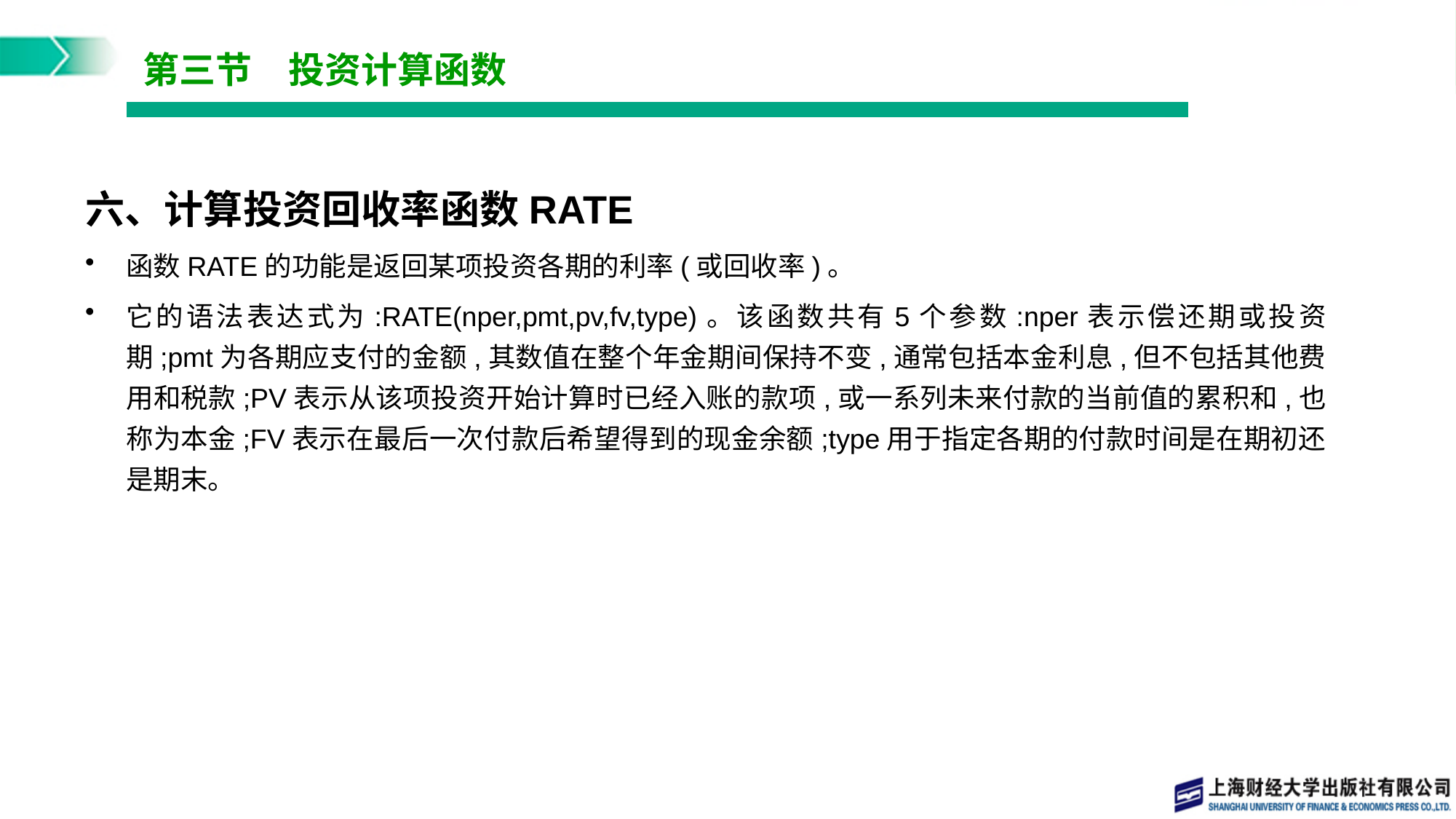

# 第三节　投资计算函数
六、计算投资回收率函数RATE
函数RATE的功能是返回某项投资各期的利率(或回收率)。
它的语法表达式为:RATE(nper,pmt,pv,fv,type)。该函数共有5个参数:nper表示偿还期或投资期;pmt为各期应支付的金额,其数值在整个年金期间保持不变,通常包括本金利息,但不包括其他费用和税款;PV表示从该项投资开始计算时已经入账的款项,或一系列未来付款的当前值的累积和,也称为本金;FV表示在最后一次付款后希望得到的现金余额;type用于指定各期的付款时间是在期初还是期末。